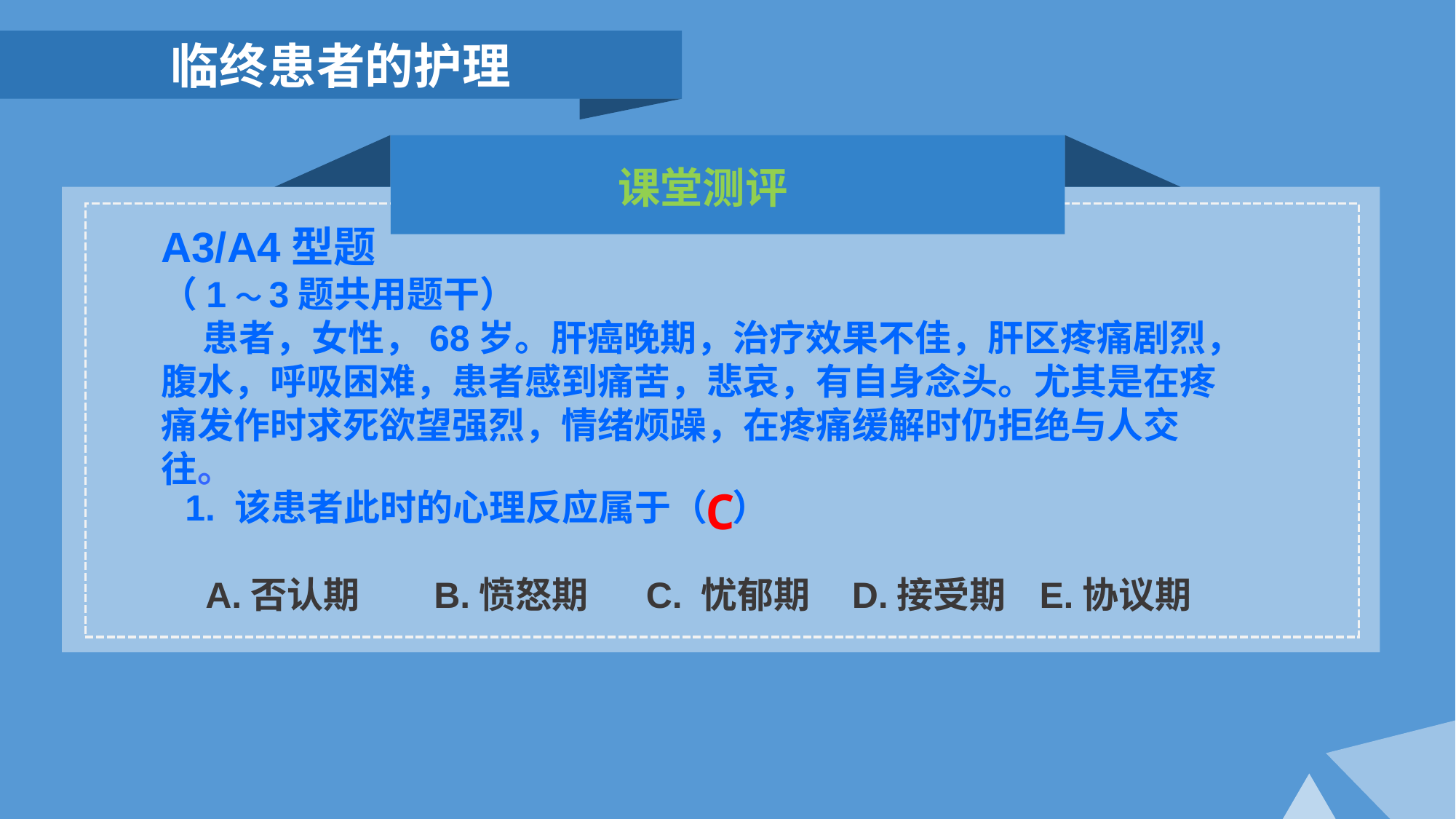

临终患者的护理

            课堂测评

A3/A4型题
（1～3题共用题干）
    患者，女性，68岁。肝癌晚期，治疗效果不佳，肝区疼痛剧烈，腹水，呼吸困难，患者感到痛苦，悲哀，有自身念头。尤其是在疼痛发作时求死欲望强烈，情绪烦躁，在疼痛缓解时仍拒绝与人交往。

C
1. 该患者此时的心理反应属于（   ）

  A.否认期        B.愤怒期      C. 忧郁期    D.接受期   E.协议期